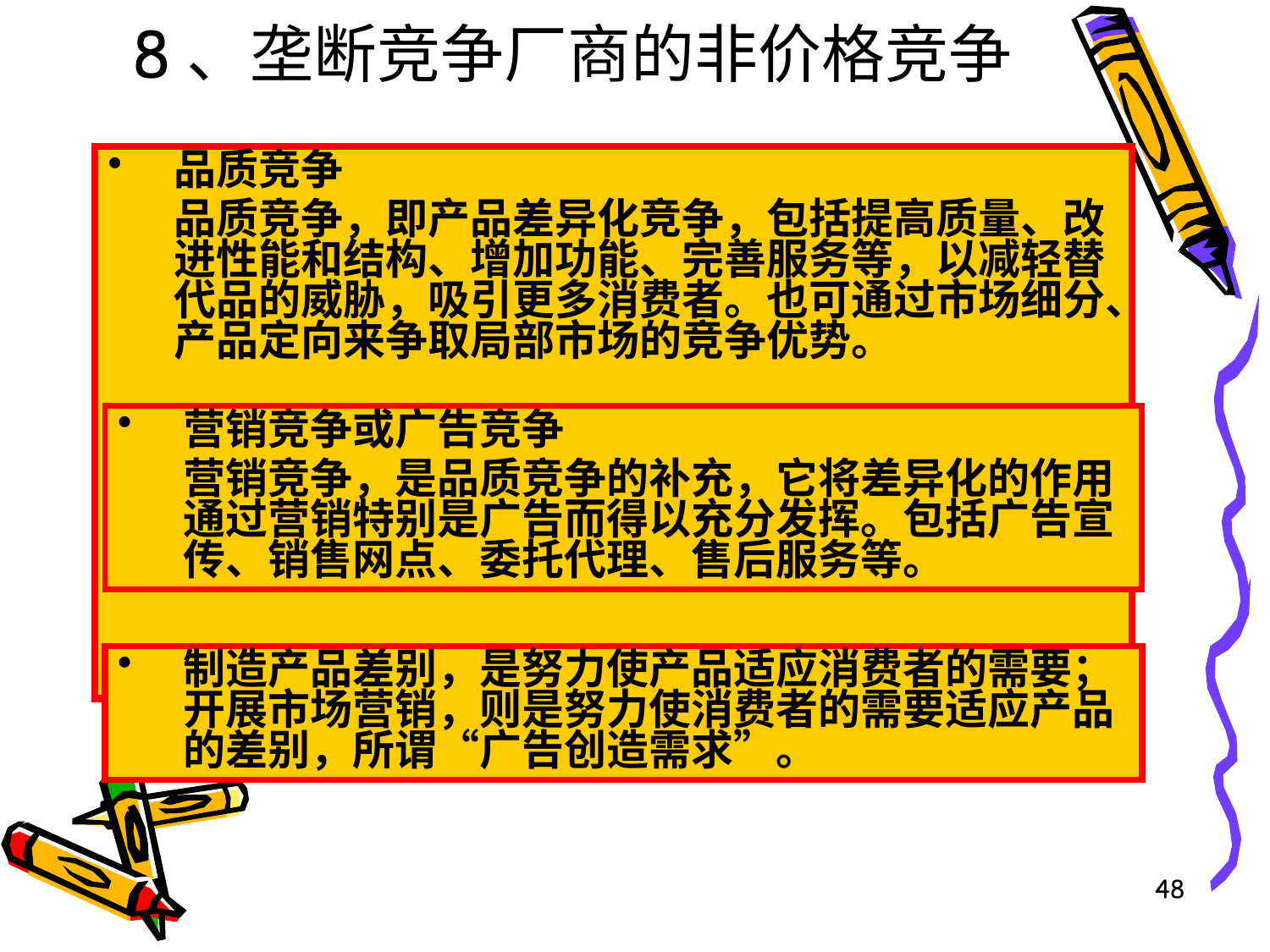

# 8、垄断竞争厂商的非价格竞争
品质竞争
	品质竞争，即产品差异化竞争，包括提高质量、改进性能和结构、增加功能、完善服务等，以减轻替代品的威胁，吸引更多消费者。也可通过市场细分、产品定向来争取局部市场的竞争优势。
营销竞争或广告竞争
	营销竞争，是品质竞争的补充，它将差异化的作用通过营销特别是广告而得以充分发挥。包括广告宣传、销售网点、委托代理、售后服务等。
制造产品差别，是努力使产品适应消费者的需要；开展市场营销，则是努力使消费者的需要适应产品的差别，所谓“广告创造需求”。
48